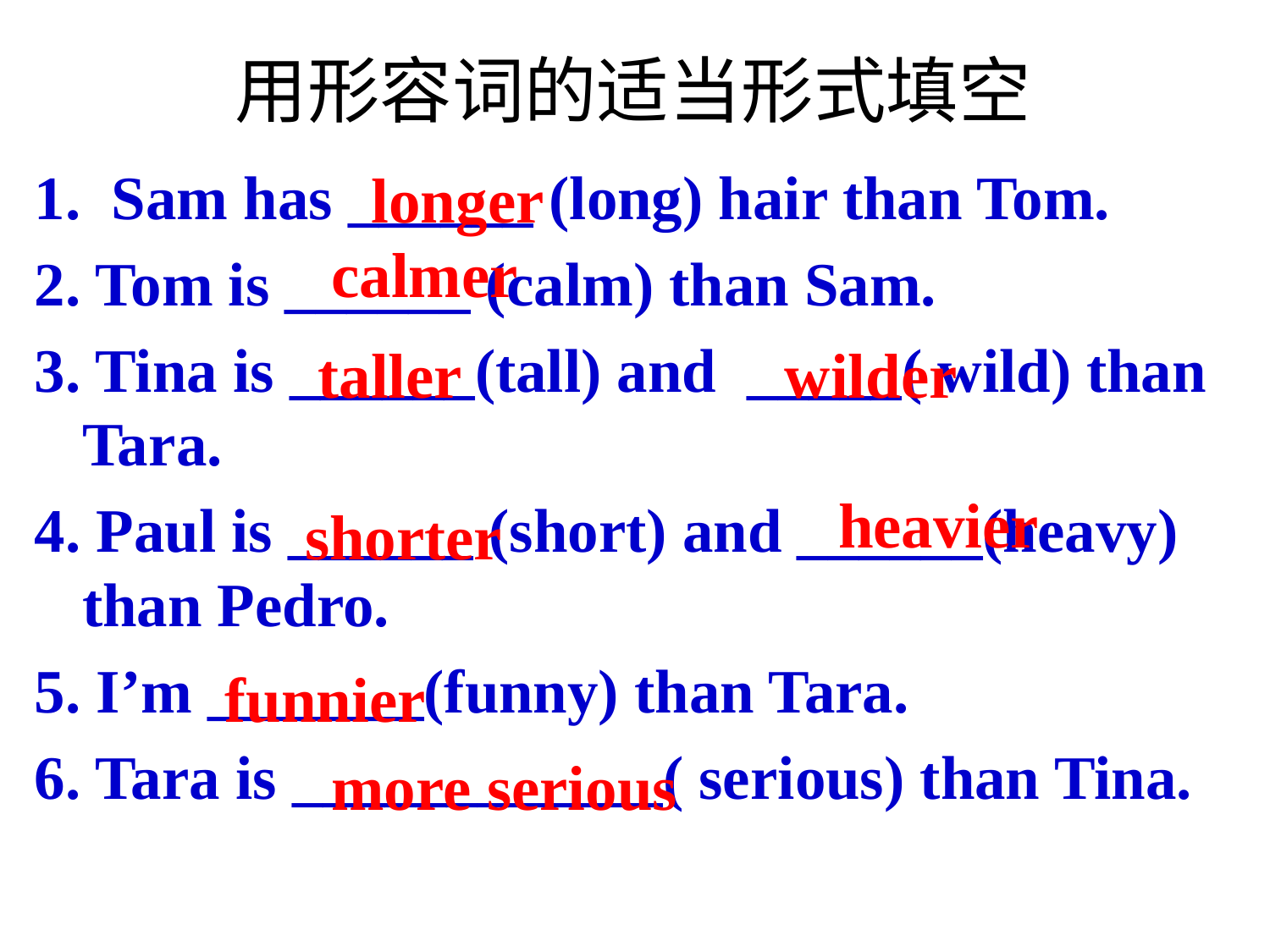

# 用形容词的适当形式填空
1.  Sam has ______ (long) hair than Tom.
2. Tom is ______ (calm) than Sam.
3. Tina is ______(tall) and  _____( wild) than Tara.
4. Paul is ______ (short) and ______(heavy) than Pedro.
5. I’m _______(funny) than Tara.
6. Tara is ____________( serious) than Tina.
longer
calmer
taller
wilder
heavier
shorter
funnier
more serious